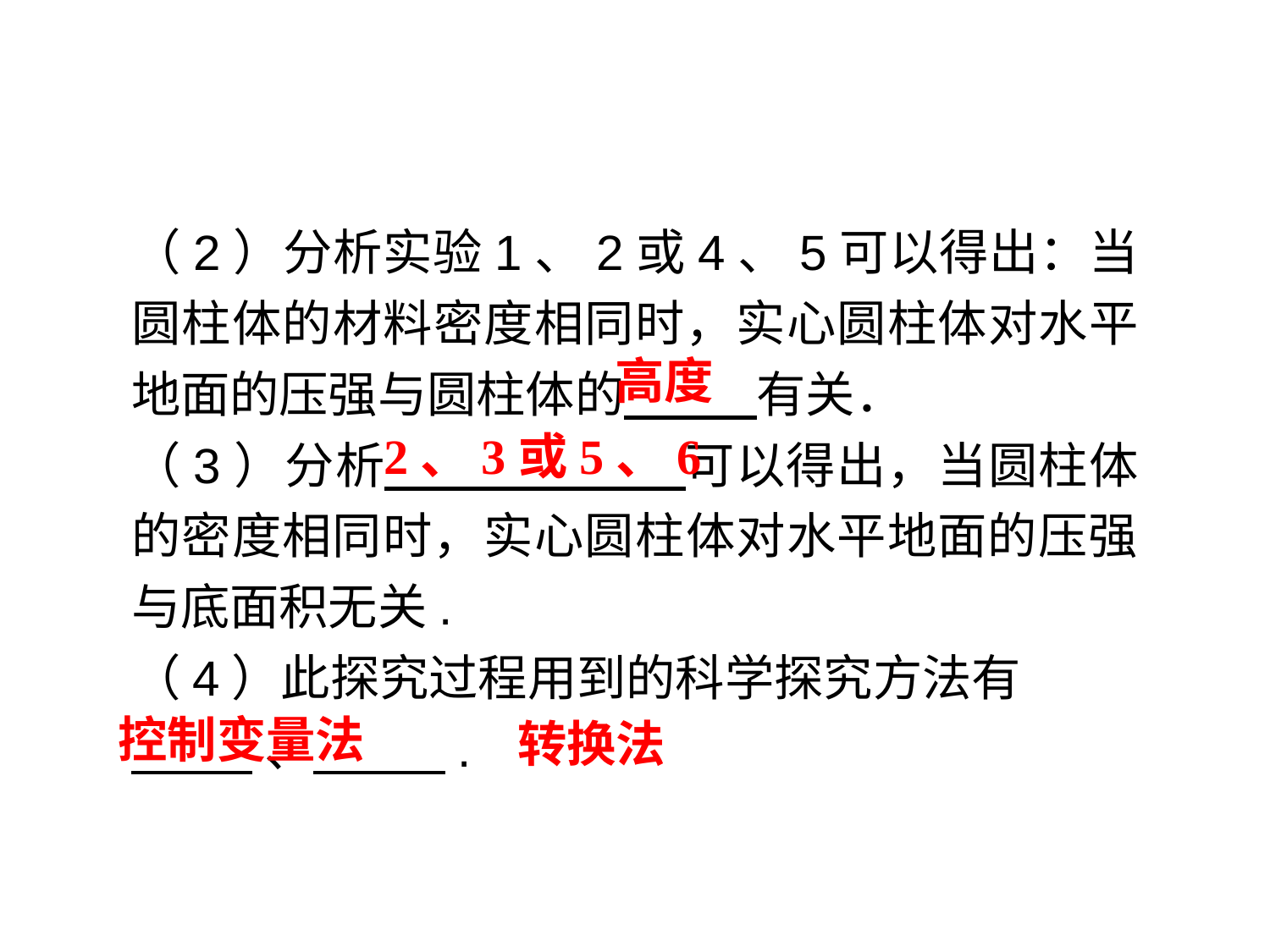

（2）分析实验1、2或4、5可以得出：当圆柱体的材料密度相同时，实心圆柱体对水平地面的压强与圆柱体的            有关．
（3）分析     　　　　   可以得出，当圆柱体的密度相同时，实心圆柱体对水平地面的压强与底面积无关.
（4）此探究过程用到的科学探究方法有
           、            .
高度
2、3或5、6
控制变量法
转换法